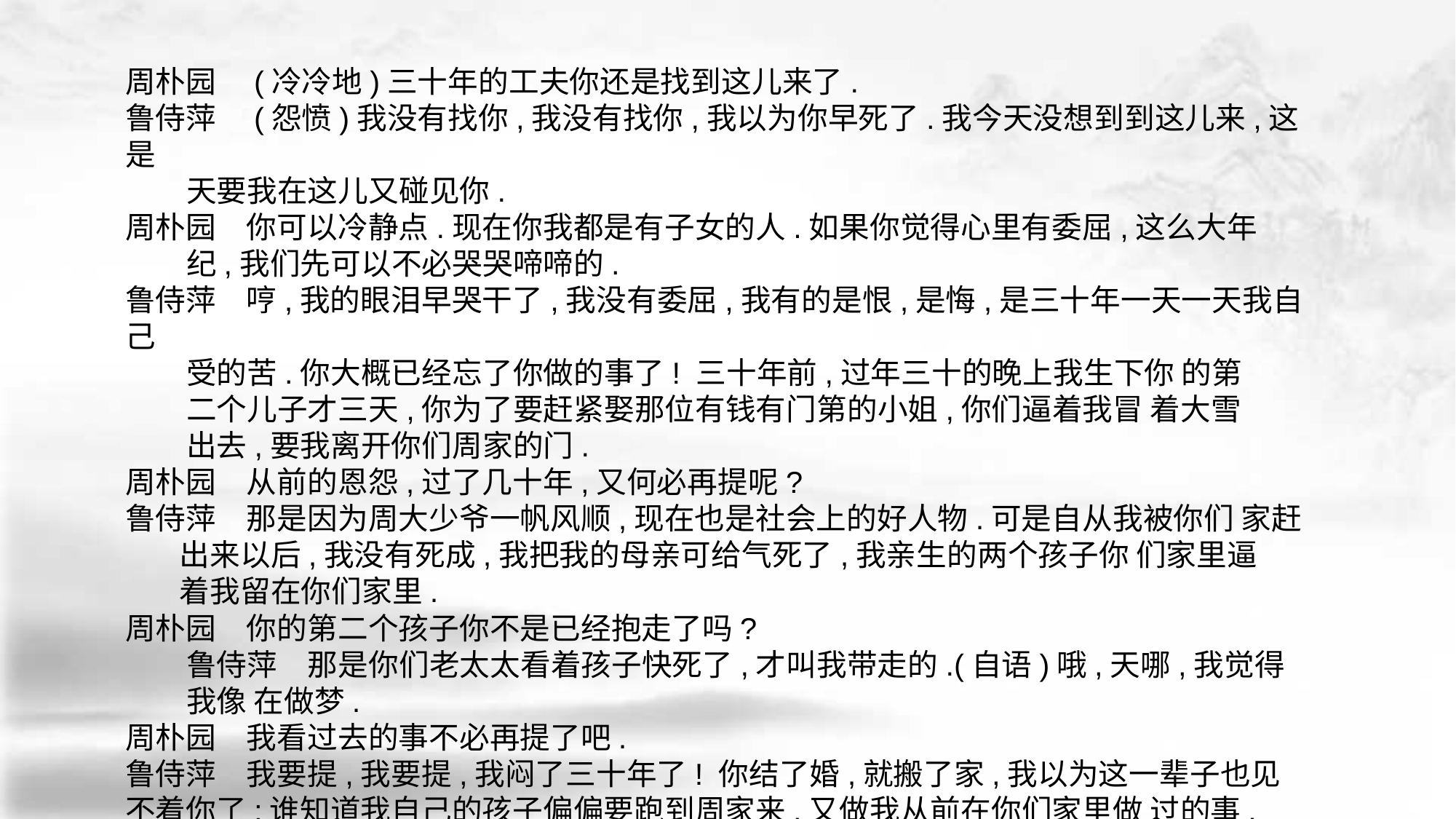

周朴园　(冷冷地)三十年的工夫你还是找到这儿来了.
鲁侍萍　(怨愤)我没有找你,我没有找你,我以为你早死了.我今天没想到到这儿来,这 是
        天要我在这儿又碰见你.
周朴园　你可以冷静点.现在你我都是有子女的人.如果你觉得心里有委屈,这么大年
        纪,我们先可以不必哭哭啼啼的.
鲁侍萍　哼,我的眼泪早哭干了,我没有委屈,我有的是恨,是悔,是三十年一天一天我自 己
        受的苦.你大概已经忘了你做的事了! 三十年前,过年三十的晚上我生下你 的第
        二个儿子才三天,你为了要赶紧娶那位有钱有门第的小姐,你们逼着我冒 着大雪
        出去,要我离开你们周家的门.
周朴园　从前的恩怨,过了几十年,又何必再提呢?
鲁侍萍　那是因为周大少爷一帆风顺,现在也是社会上的好人物.可是自从我被你们 家赶
       出来以后,我没有死成,我把我的母亲可给气死了,我亲生的两个孩子你 们家里逼
       着我留在你们家里.
周朴园　你的第二个孩子你不是已经抱走了吗?
        鲁侍萍　那是你们老太太看着孩子快死了,才叫我带走的.(自语)哦,天哪,我觉得
        我像 在做梦.
周朴园　我看过去的事不必再提了吧.
鲁侍萍　我要提,我要提,我闷了三十年了! 你结了婚,就搬了家,我以为这一辈子也见 不着你了;谁知道我自己的孩子偏偏要跑到周家来,又做我从前在你们家里做 过的事.